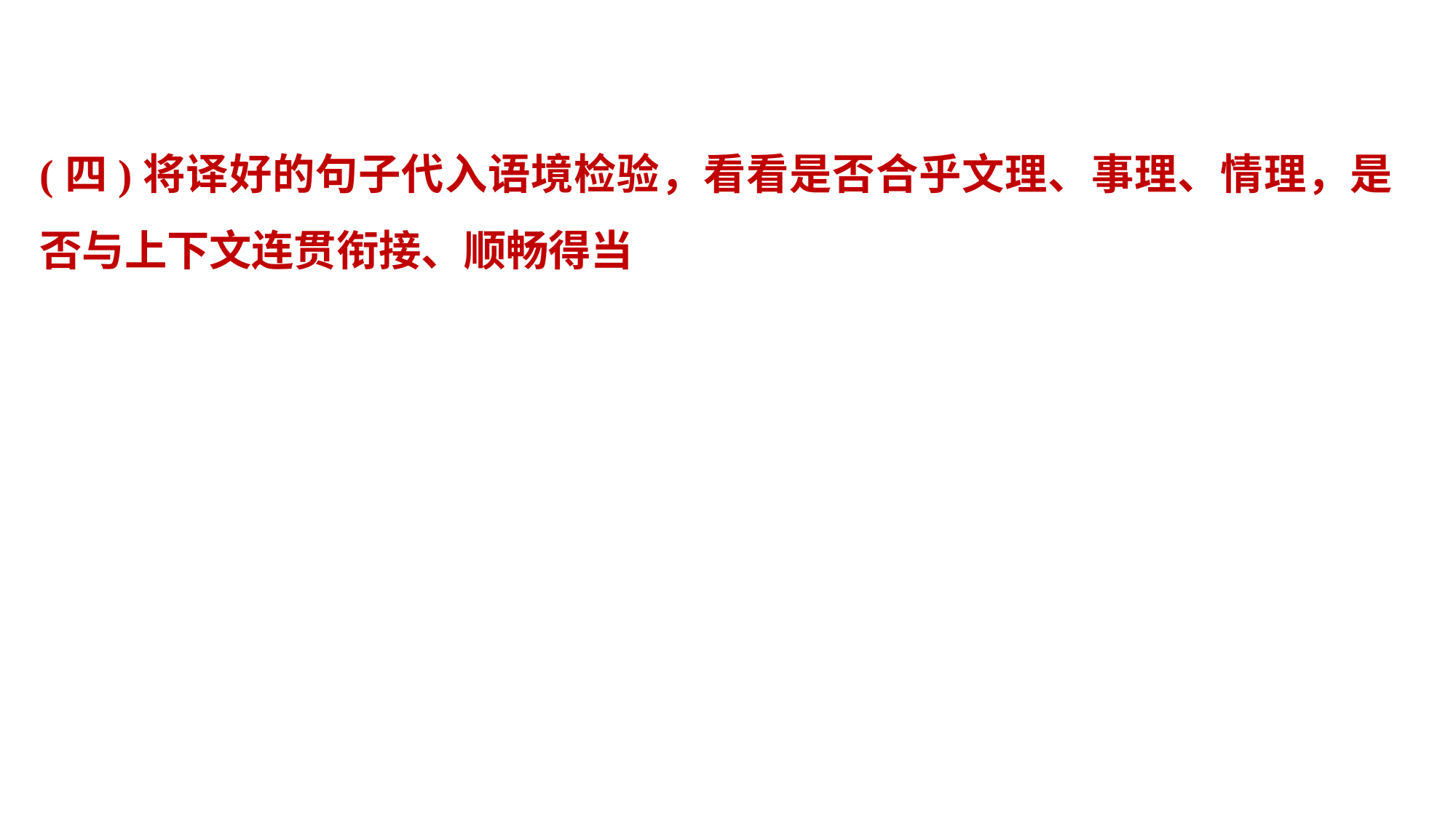

(四)将译好的句子代入语境检验，看看是否合乎文理、事理、情理，是否与上下文连贯衔接、顺畅得当